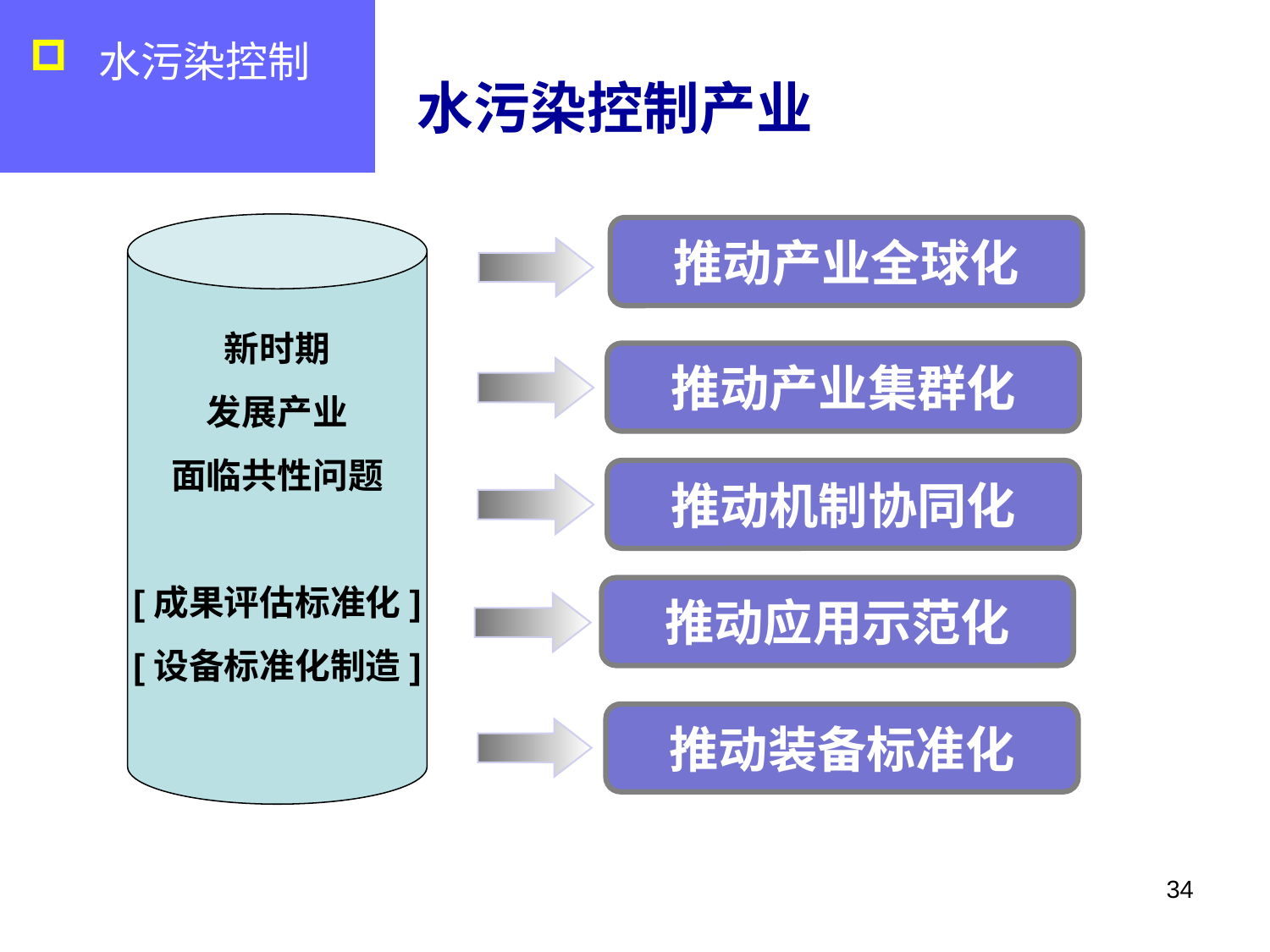

水污染控制

水污染控制产业
新时期
发展产业
面临共性问题

[成果评估标准化]
[设备标准化制造]

推动产业全球化

推动产业集群化

推动机制协同化

推动应用示范化

推动装备标准化

34